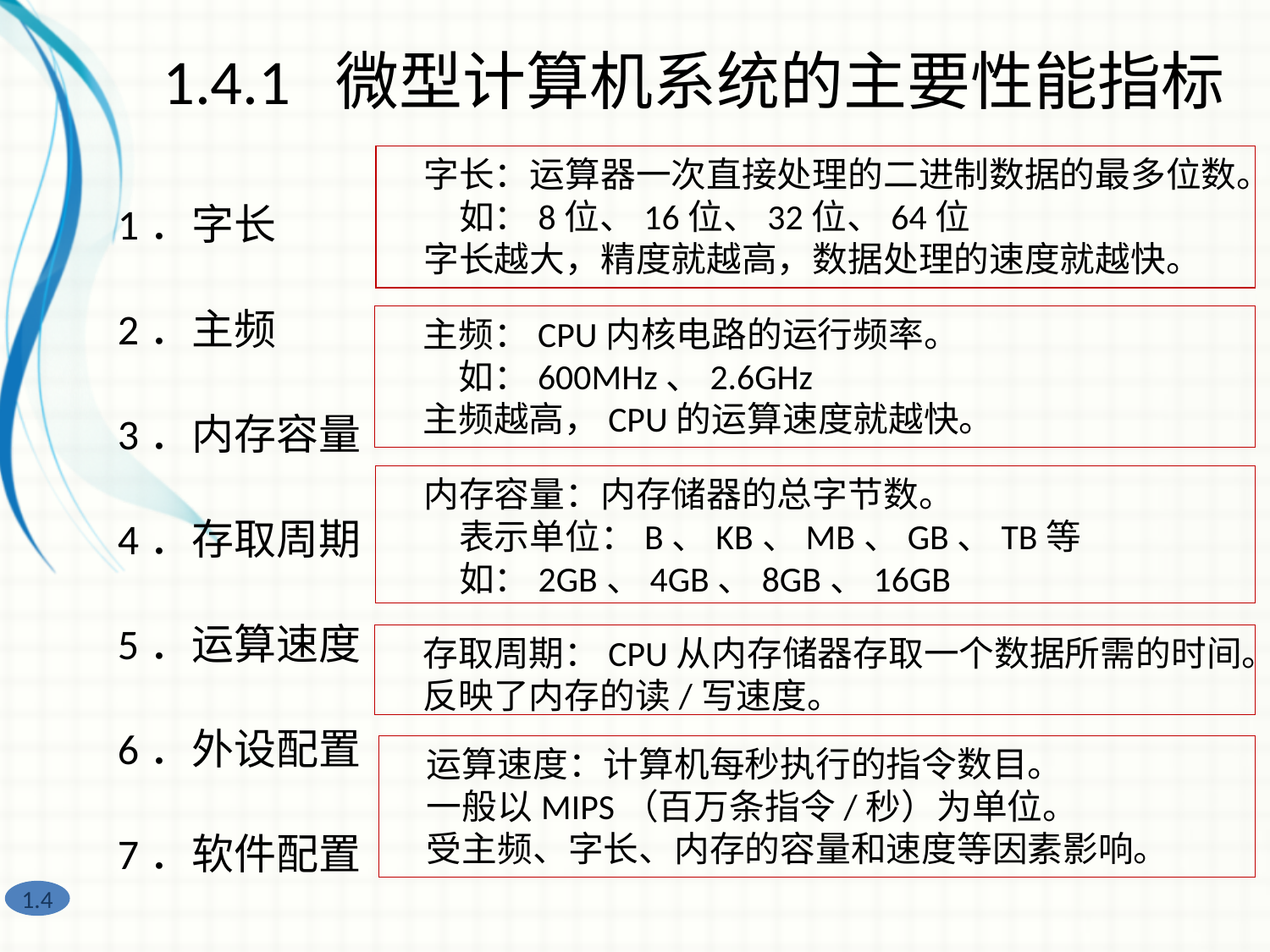

1.4.1  微型计算机系统的主要性能指标
1．字长
2．主频
3．内存容量
4．存取周期
5．运算速度
6．外设配置
7．软件配置

　字长：运算器一次直接处理的二进制数据的最多位数。
　　如：8位、16位、32位、64位
　字长越大，精度就越高，数据处理的速度就越快。
　主频：CPU内核电路的运行频率。
　　如：600MHz、2.6GHz
　主频越高，CPU的运算速度就越快。
　内存容量：内存储器的总字节数。
　　表示单位：B、KB、MB、GB、TB等
　　如：2GB、4GB、8GB、16GB

　存取周期：CPU从内存储器存取一个数据所需的时间。
　反映了内存的读/写速度。
　运算速度：计算机每秒执行的指令数目。
　一般以MIPS（百万条指令/秒）为单位。
　受主频、字长、内存的容量和速度等因素影响。